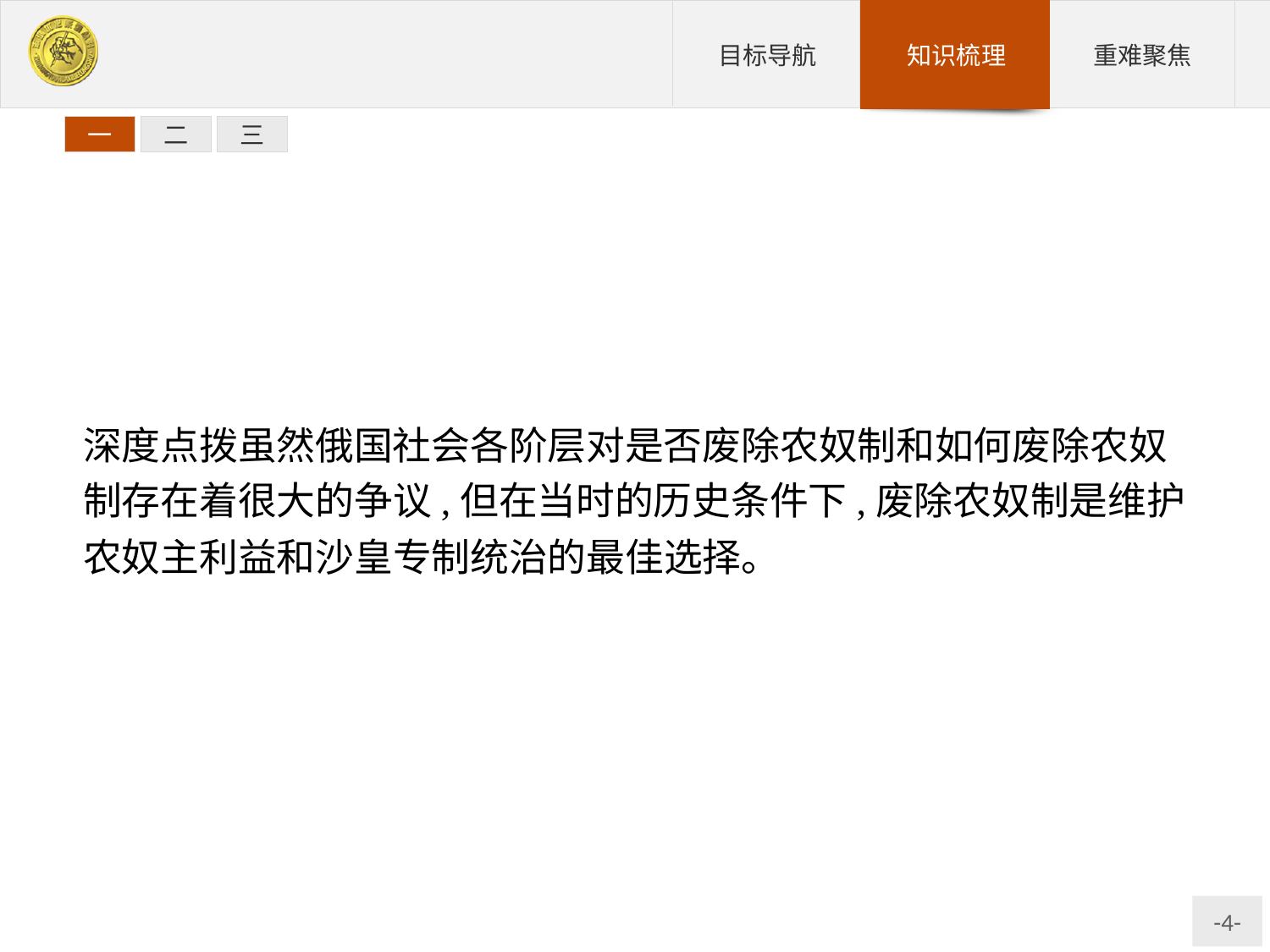

一
二
三
深度点拨虽然俄国社会各阶层对是否废除农奴制和如何废除农奴制存在着很大的争议,但在当时的历史条件下,废除农奴制是维护农奴主利益和沙皇专制统治的最佳选择。